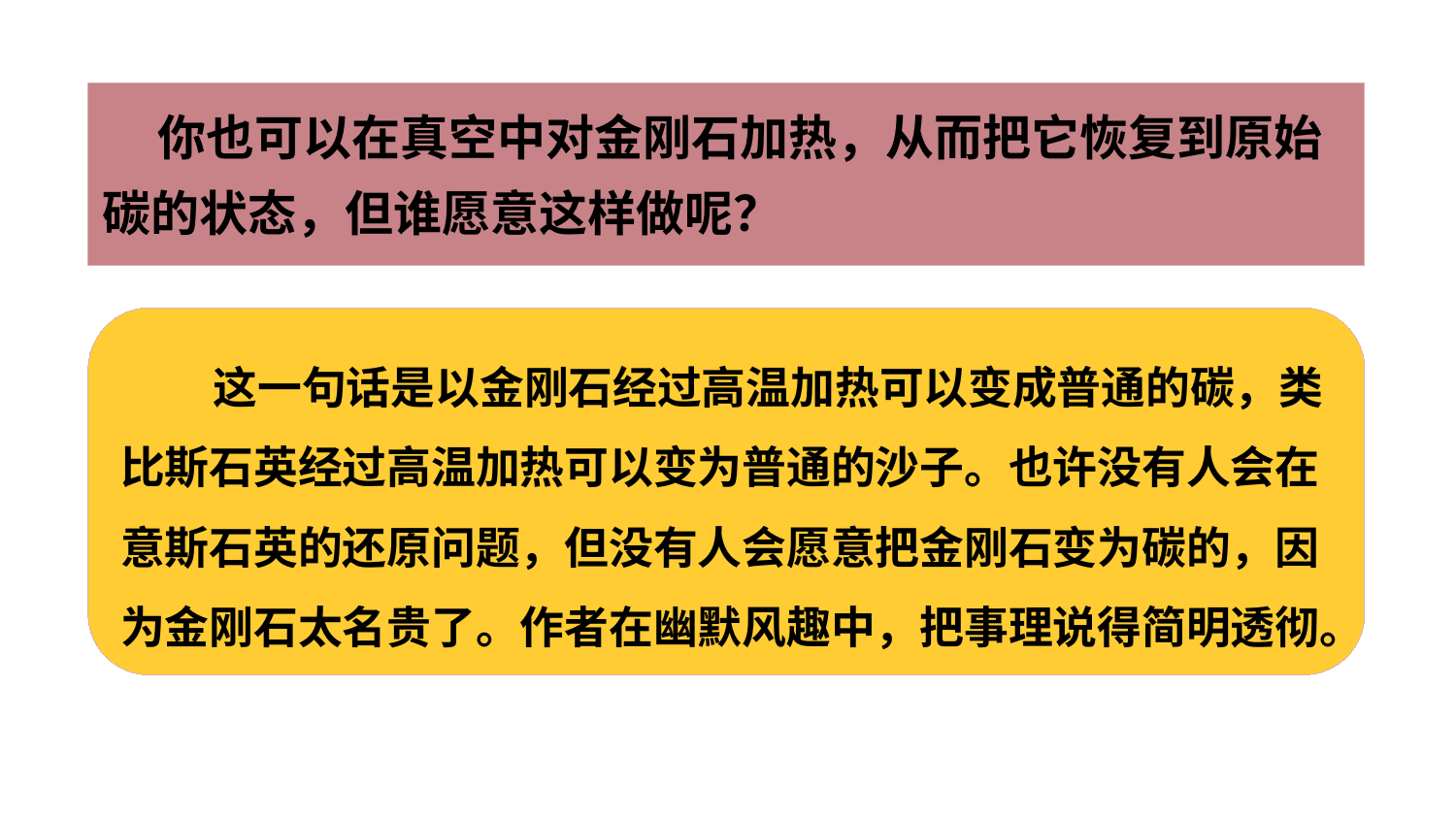

你也可以在真空中对金刚石加热，从而把它恢复到原始碳的状态，但谁愿意这样做呢？
         这一句话是以金刚石经过高温加热可以变成普通的碳，类比斯石英经过高温加热可以变为普通的沙子。也许没有人会在意斯石英的还原问题，但没有人会愿意把金刚石变为碳的，因为金刚石太名贵了。作者在幽默风趣中，把事理说得简明透彻。